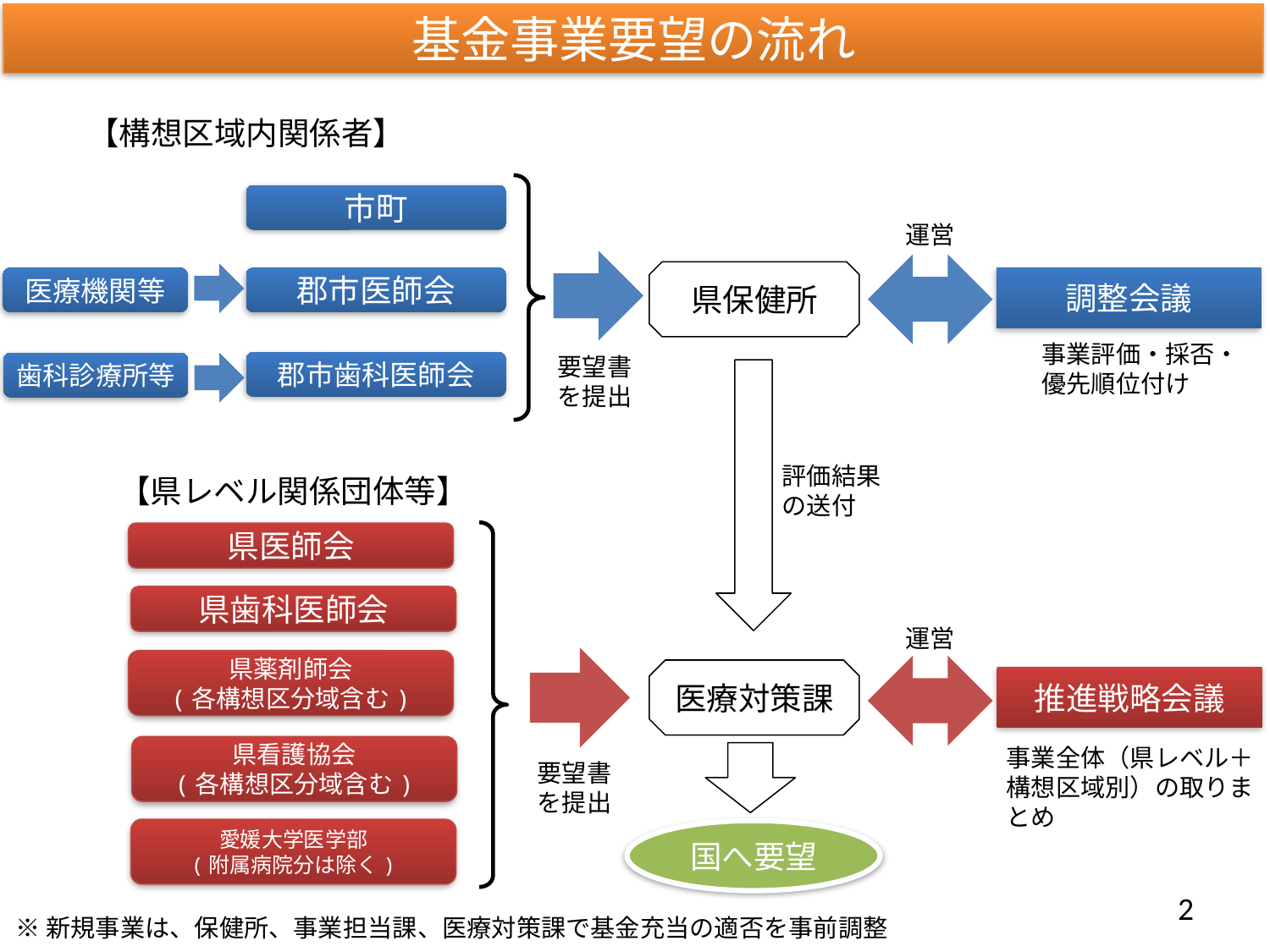

基金事業要望の流れ
【構想区域内関係者】

市町
運営

県保健所

調整会議
医療機関等
郡市医師会
事業評価・採否・
優先順位付け
要望書
を提出
郡市歯科医師会

歯科診療所等
評価結果
の送付

【県レベル関係団体等】

県医師会
県歯科医師会
運営

県薬剤師会
(各構想区分域含む)

医療対策課
推進戦略会議

事業全体（県レベル＋構想区域別）の取りまとめ
県看護協会
(各構想区分域含む)
要望書
を提出
愛媛大学医学部
(附属病院分は除く)
国へ要望
2
※新規事業は、保健所、事業担当課、医療対策課で基金充当の適否を事前調整